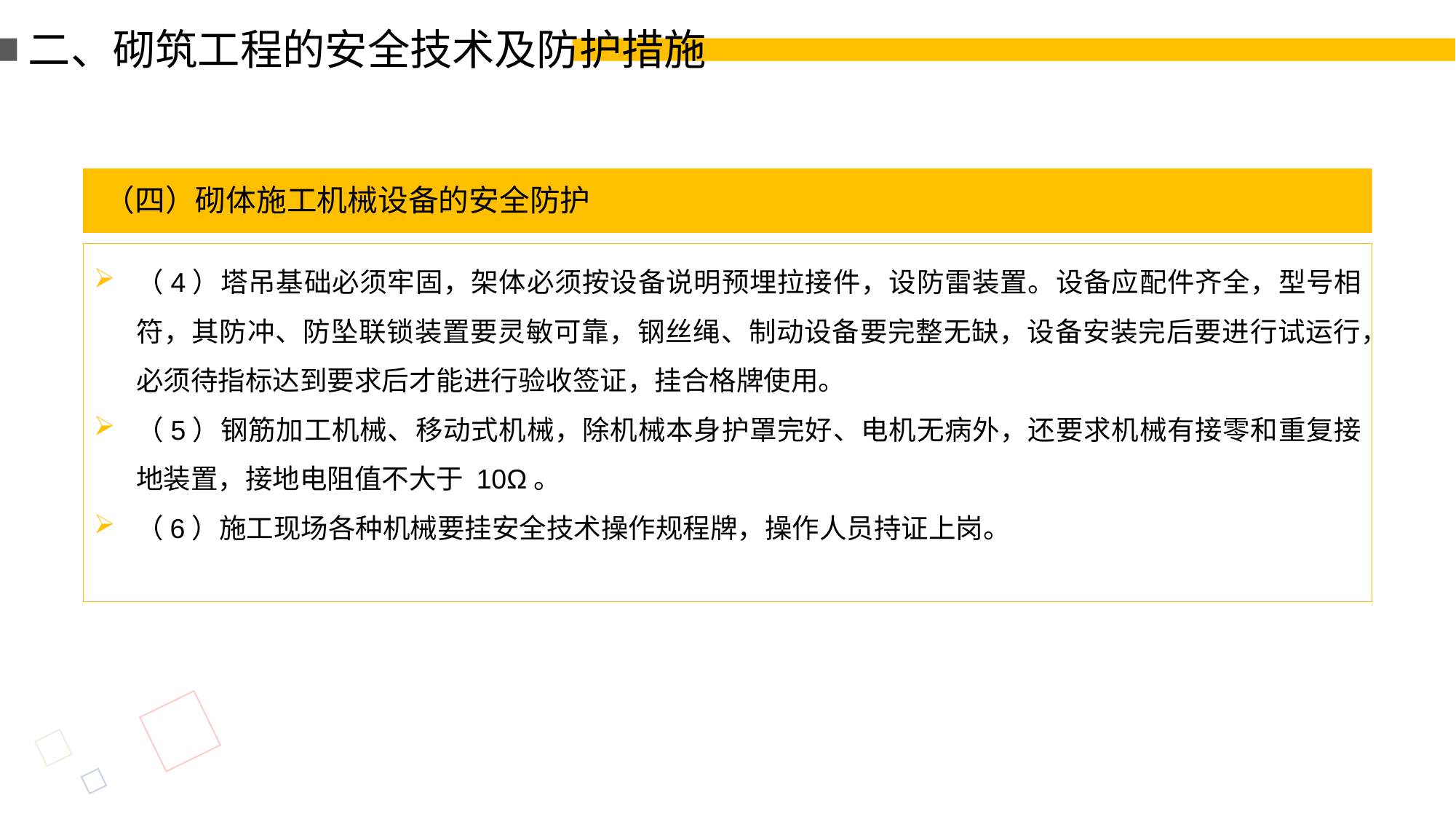

二、砌筑工程的安全技术及防护措施
（四）砌体施工机械设备的安全防护
（4）塔吊基础必须牢固，架体必须按设备说明预埋拉接件，设防雷装置。设备应配件齐全，型号相符，其防冲、防坠联锁装置要灵敏可靠，钢丝绳、制动设备要完整无缺，设备安装完后要进行试运行，必须待指标达到要求后才能进行验收签证，挂合格牌使用。
（5）钢筋加工机械、移动式机械，除机械本身护罩完好、电机无病外，还要求机械有接零和重复接地装置，接地电阻值不大于 10Ω。
（6）施工现场各种机械要挂安全技术操作规程牌，操作人员持证上岗。